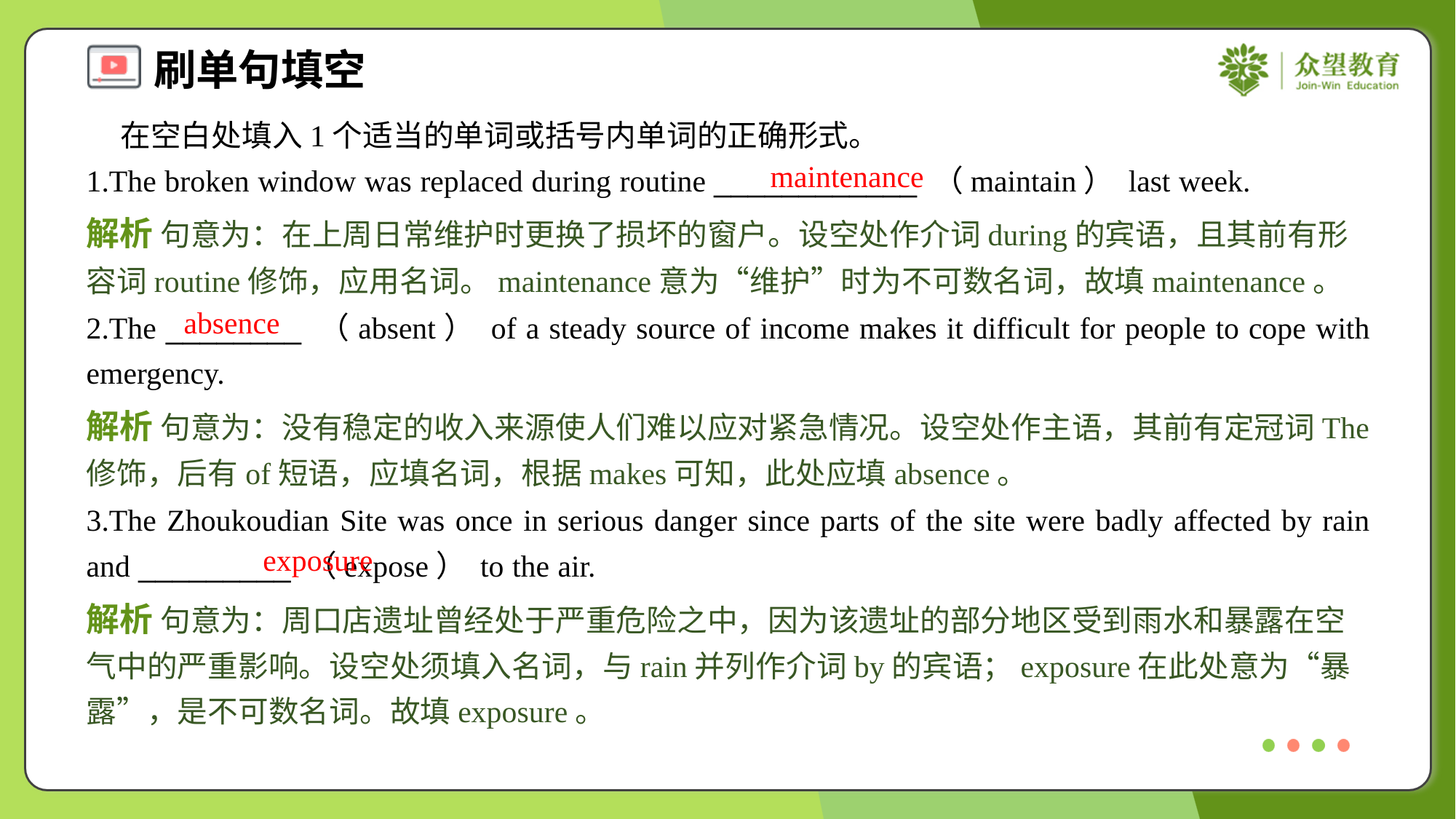

在空白处填入1个适当的单词或括号内单词的正确形式。
1.The broken window was replaced during routine ____________ （maintain） last week.
maintenance
解析 句意为：在上周日常维护时更换了损坏的窗户。设空处作介词during的宾语，且其前有形容词routine修饰，应用名词。maintenance意为“维护”时为不可数名词，故填maintenance。
absence
2.The ________ （absent） of a steady source of income makes it difficult for people to cope with emergency.
解析 句意为：没有稳定的收入来源使人们难以应对紧急情况。设空处作主语，其前有定冠词The修饰，后有of短语，应填名词，根据makes可知，此处应填absence。
3.The Zhoukoudian Site was once in serious danger since parts of the site were badly affected by rain and _________ （expose） to the air.
exposure
解析 句意为：周口店遗址曾经处于严重危险之中，因为该遗址的部分地区受到雨水和暴露在空气中的严重影响。设空处须填入名词，与rain并列作介词by的宾语；exposure在此处意为“暴露”，是不可数名词。故填exposure。